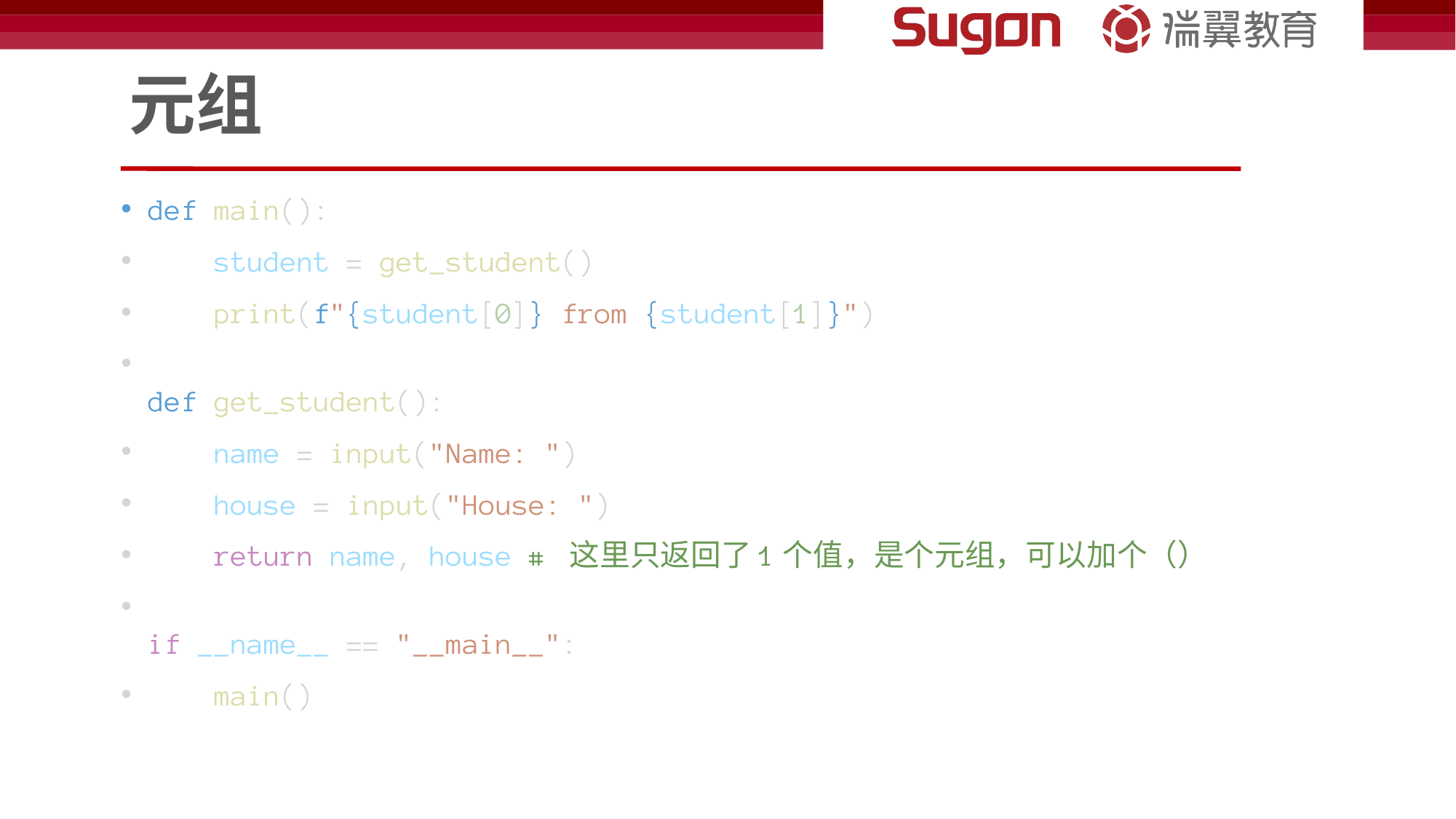

# 元组
def main():
    student = get_student()
    print(f"{student[0]} from {student[1]}")
def get_student():
    name = input("Name: ")
    house = input("House: ")
    return name, house # 这里只返回了1个值，是个元组，可以加个（）
if __name__ == "__main__":
    main()